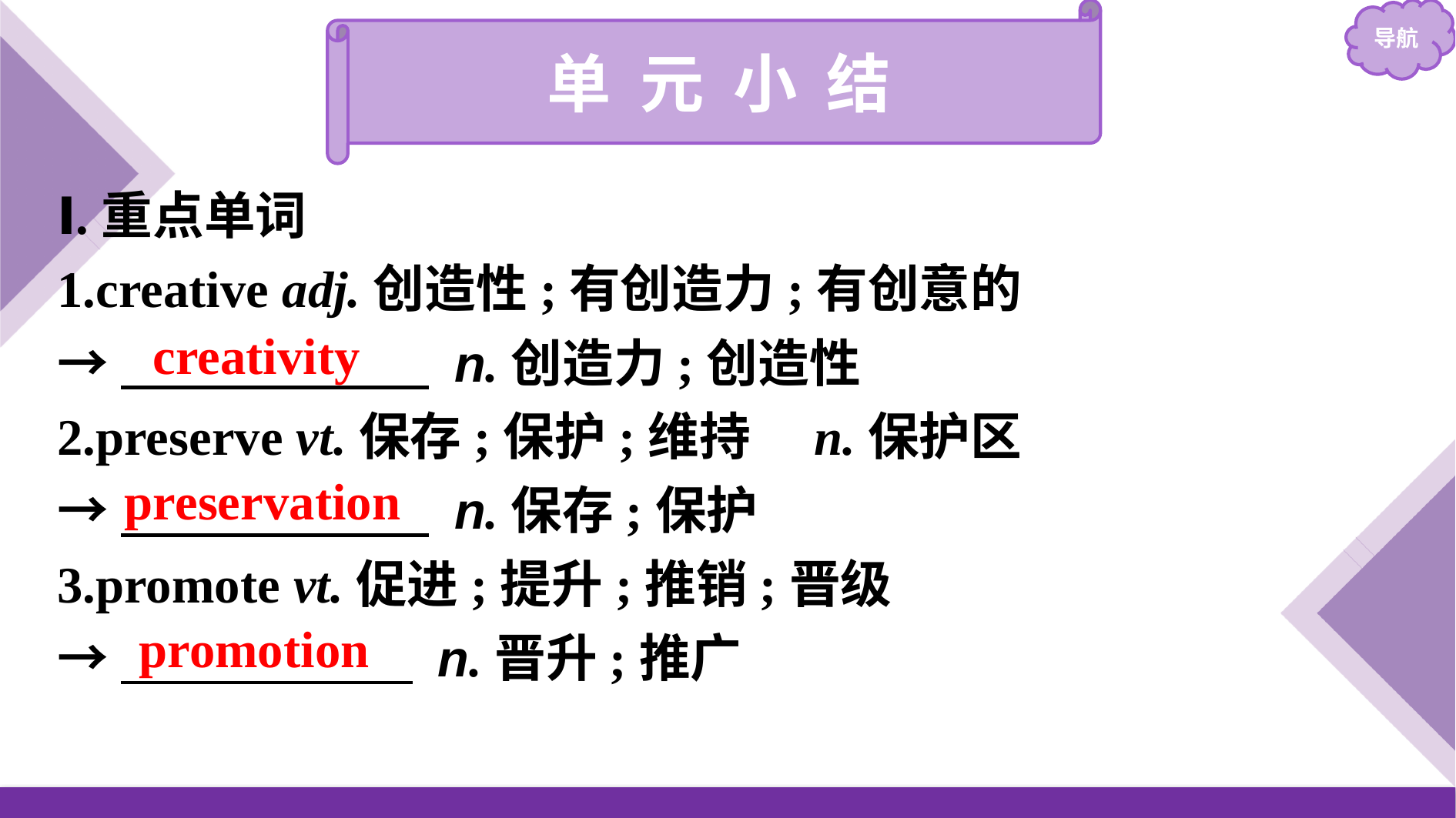

单  元  小  结
Ⅰ.重点单词
1.creative adj.创造性;有创造力;有创意的
→　　　　　　 n.创造力;创造性
2.preserve vt.保存;保护;维持　n.保护区
→　　　　　　 n.保存;保护
3.promote vt.促进;提升;推销;晋级
→　　　   　　 n.晋升;推广
creativity
preservation
promotion